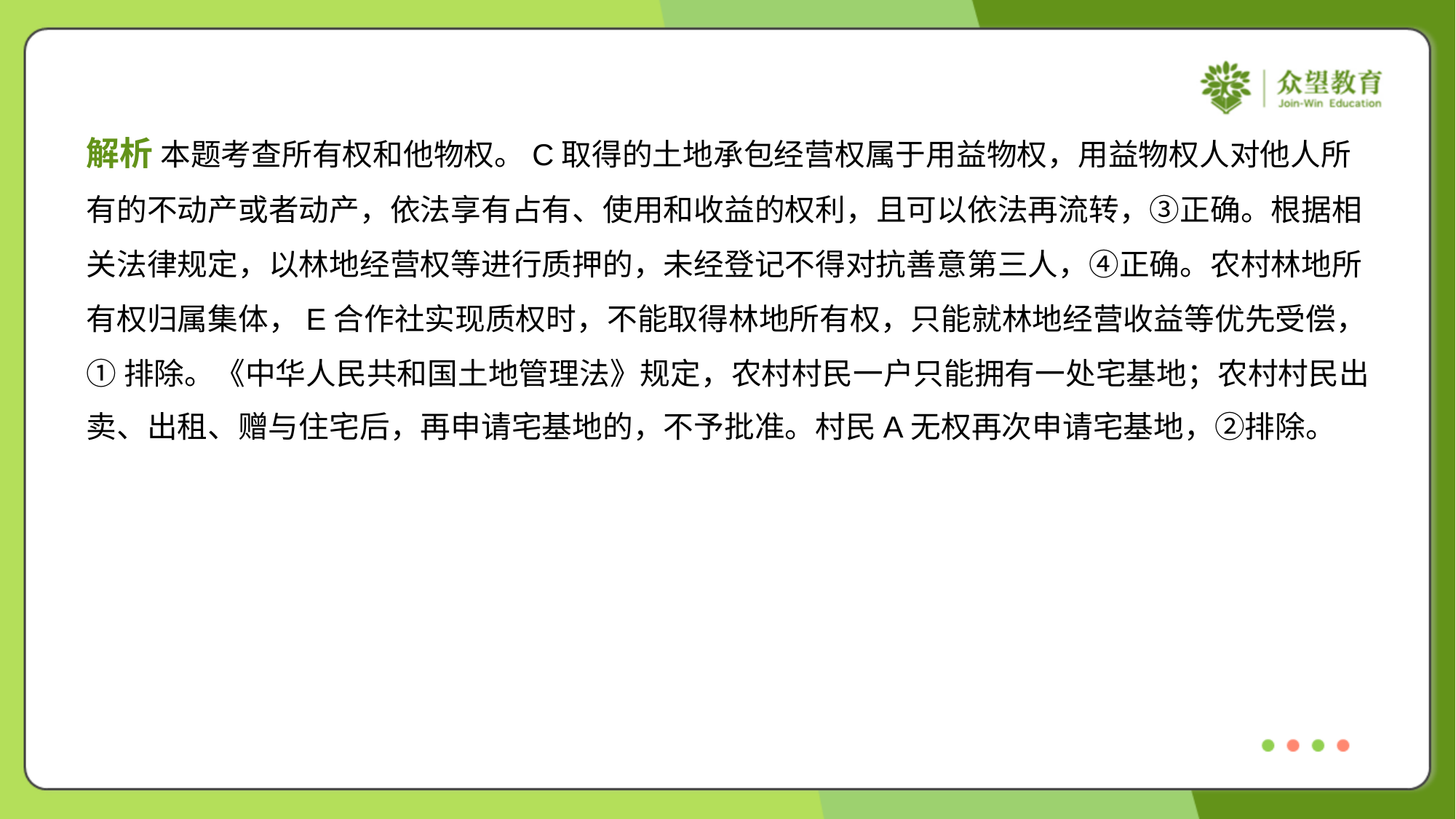

解析 本题考查所有权和他物权。C取得的土地承包经营权属于用益物权，用益物权人对他人所
有的不动产或者动产，依法享有占有、使用和收益的权利，且可以依法再流转，③正确。根据相
关法律规定，以林地经营权等进行质押的，未经登记不得对抗善意第三人，④正确。农村林地所
有权归属集体，E合作社实现质权时，不能取得林地所有权，只能就林地经营收益等优先受偿，
①排除。《中华人民共和国土地管理法》规定，农村村民一户只能拥有一处宅基地；农村村民出
卖、出租、赠与住宅后，再申请宅基地的，不予批准。村民A无权再次申请宅基地，②排除。